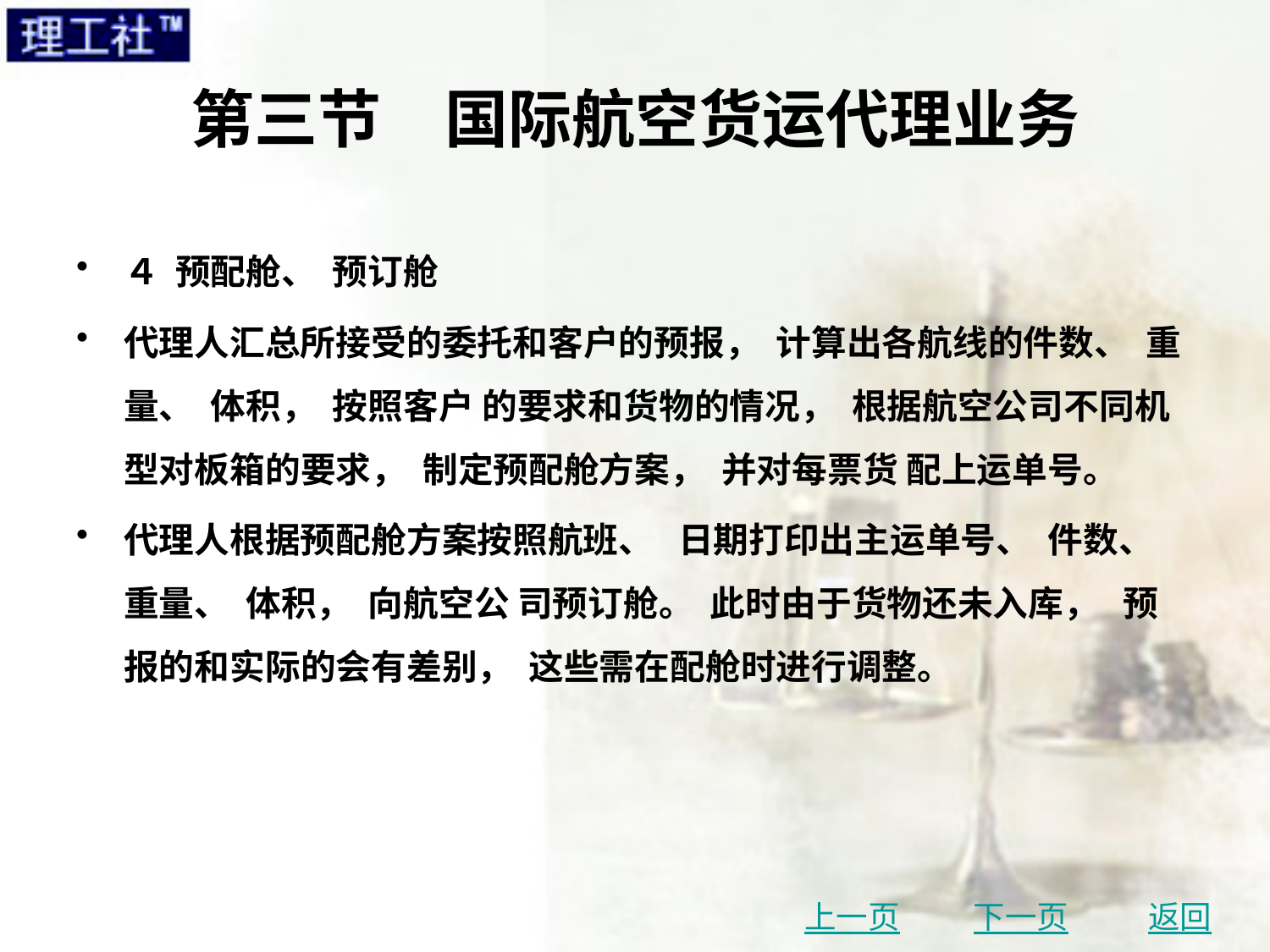

# 第三节　国际航空货运代理业务
４  预配舱、  预订舱
代理人汇总所接受的委托和客户的预报，  计算出各航线的件数、  重量、  体积，  按照客户 的要求和货物的情况，  根据航空公司不同机型对板箱的要求，  制定预配舱方案，  并对每票货 配上运单号。
代理人根据预配舱方案按照航班、   日期打印出主运单号、  件数、  重量、  体积，  向航空公 司预订舱。  此时由于货物还未入库，   预报的和实际的会有差别，  这些需在配舱时进行调整。

上一页
下一页
返回